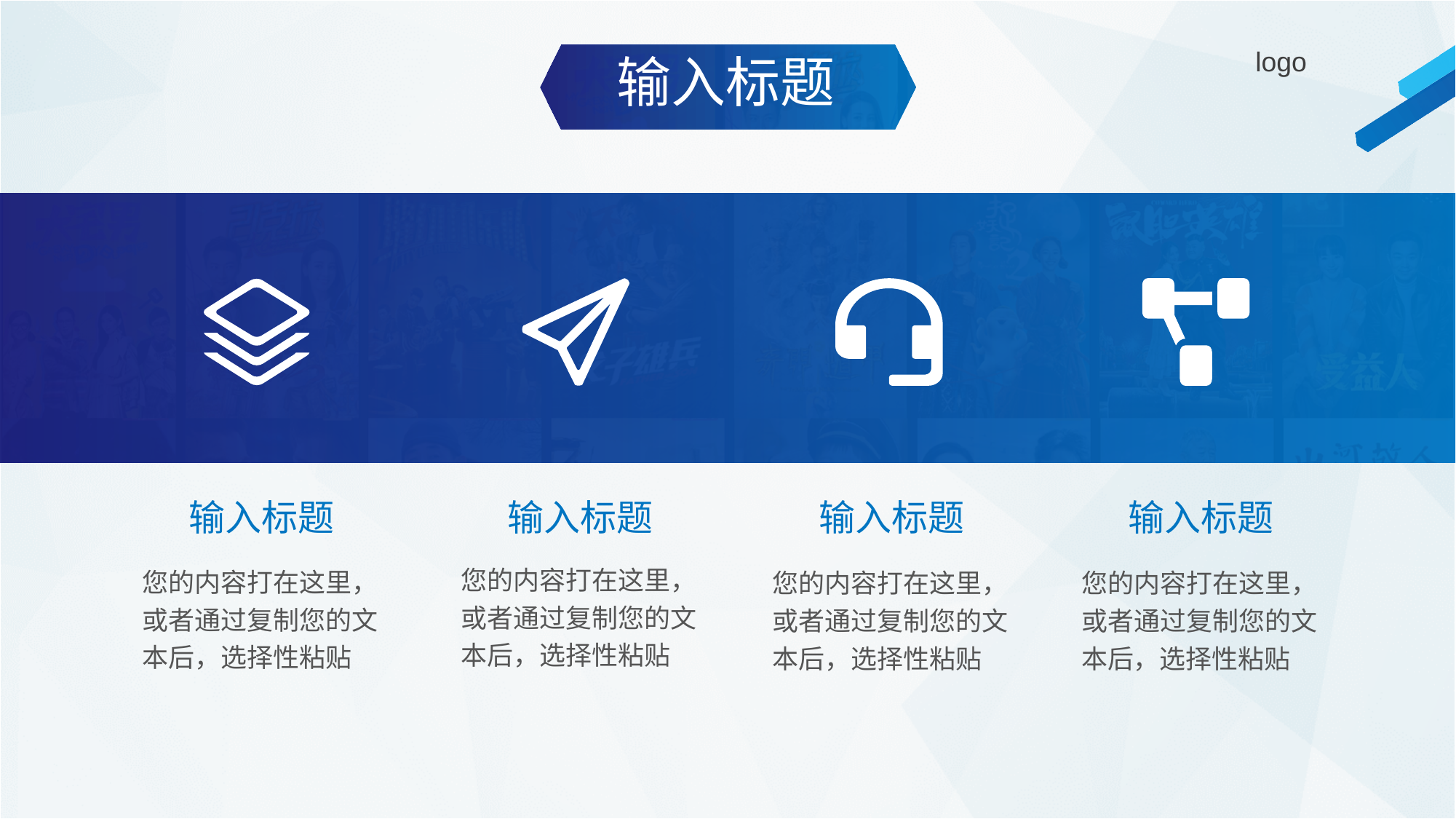

输入标题

输入标题
输入标题
输入标题
输入标题
您的内容打在这里，或者通过复制您的文本后，选择性粘贴

您的内容打在这里，或者通过复制您的文本后，选择性粘贴
您的内容打在这里，或者通过复制您的文本后，选择性粘贴

您的内容打在这里，或者通过复制您的文本后，选择性粘贴